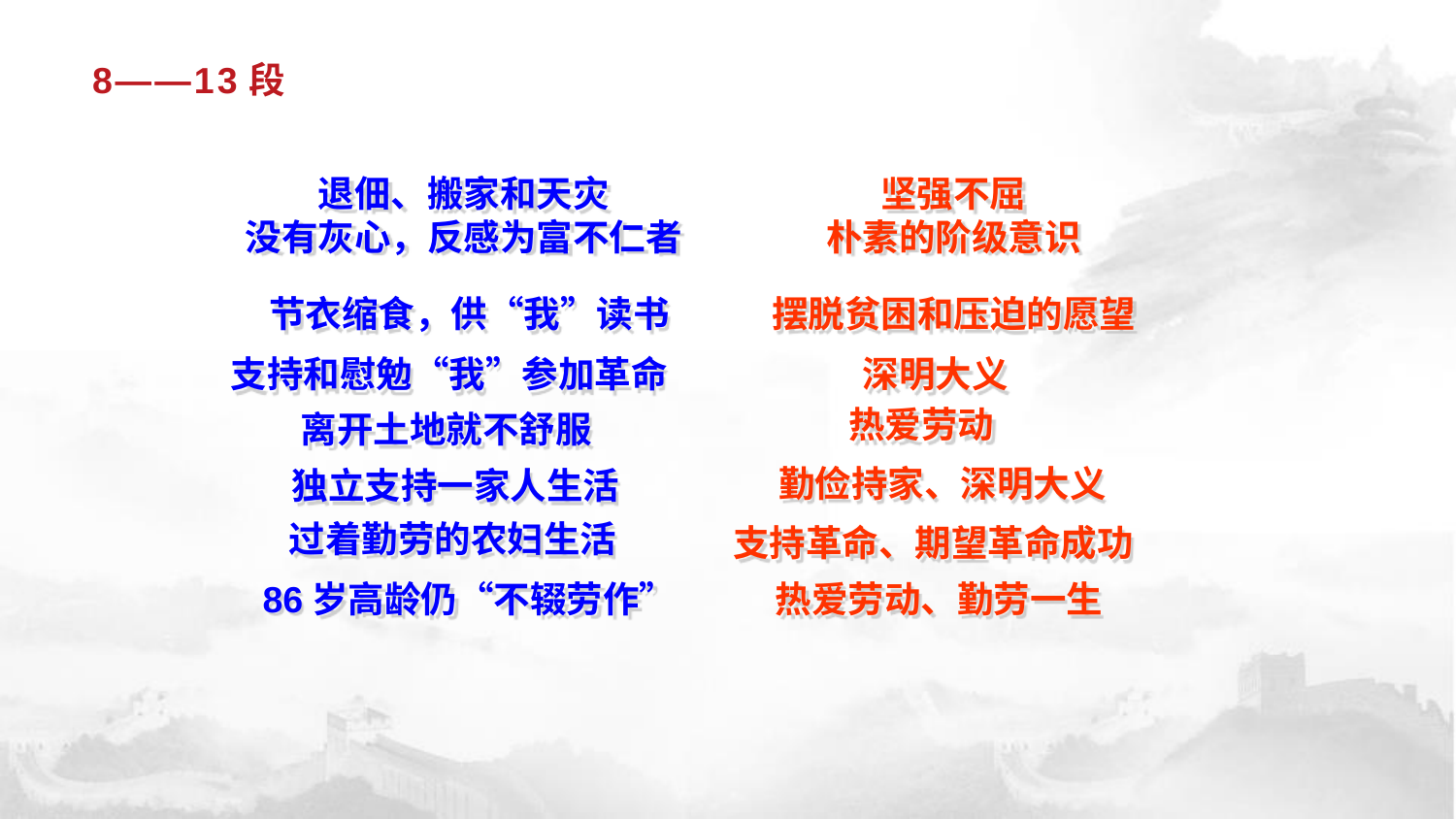

# 8——13段
坚强不屈
朴素的阶级意识
退佃、搬家和天灾
没有灰心，反感为富不仁者
摆脱贫困和压迫的愿望
节衣缩食，供“我”读书
深明大义
支持和慰勉“我”参加革命
热爱劳动
离开土地就不舒服
勤俭持家、深明大义
独立支持一家人生活
支持革命、期望革命成功
过着勤劳的农妇生活
热爱劳动、勤劳一生
86岁高龄仍“不辍劳作”